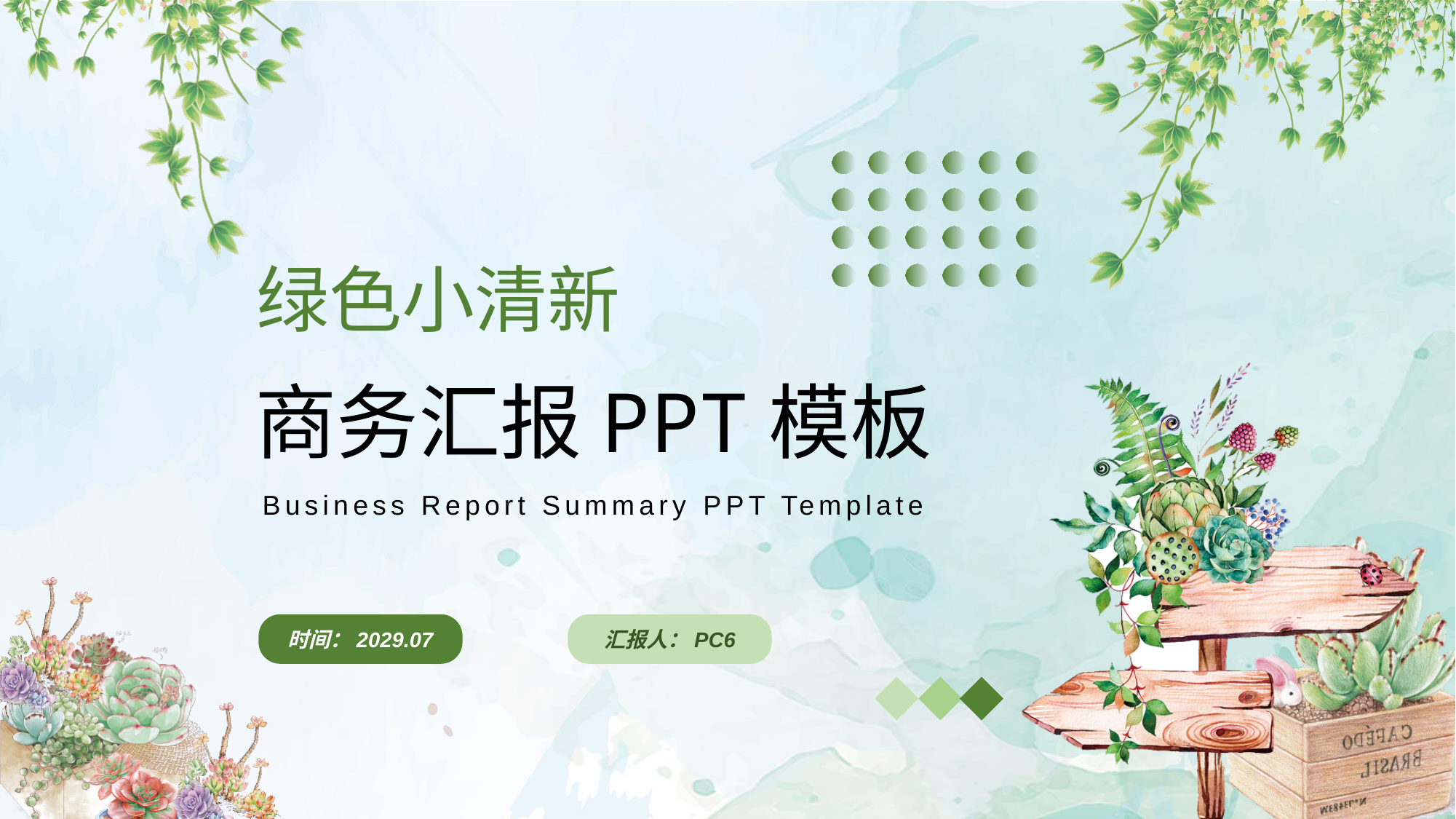

绿色小清新
商务汇报PPT模板
Business Report Summary PPT Template

时间：2029.07

汇报人：PC6